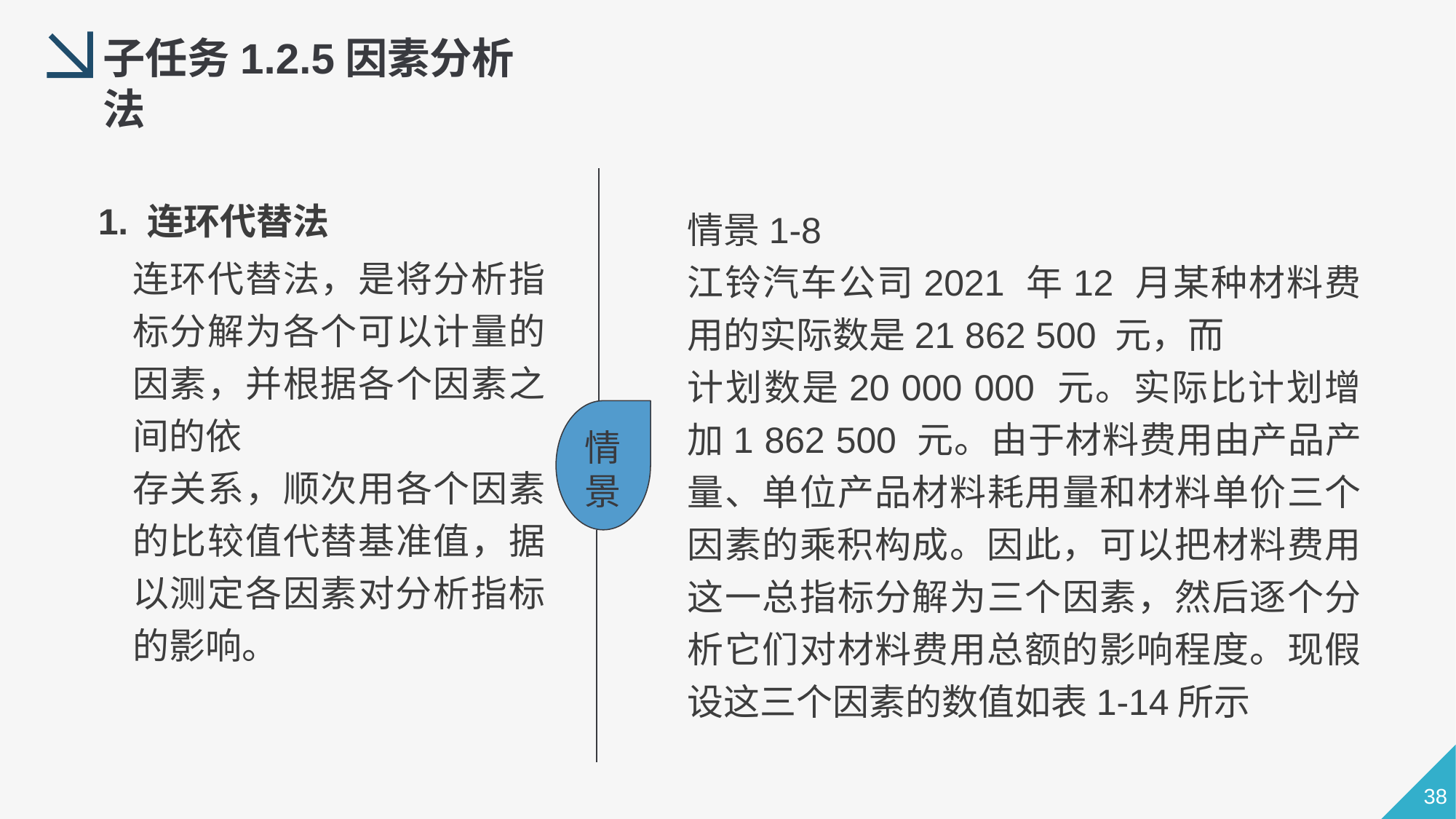

子任务1.2.5因素分析法

1. 连环代替法
情景1-8
江铃汽车公司2021 年12 月某种材料费用的实际数是21 862 500 元，而
计划数是20 000 000 元。实际比计划增加1 862 500 元。由于材料费用由产品产量、单位产品材料耗用量和材料单价三个因素的乘积构成。因此，可以把材料费用这一总指标分解为三个因素，然后逐个分析它们对材料费用总额的影响程度。现假设这三个因素的数值如表1-14所示
连环代替法，是将分析指标分解为各个可以计量的因素，并根据各个因素之间的依
存关系，顺次用各个因素的比较值代替基准值，据以测定各因素对分析指标的影响。
情景